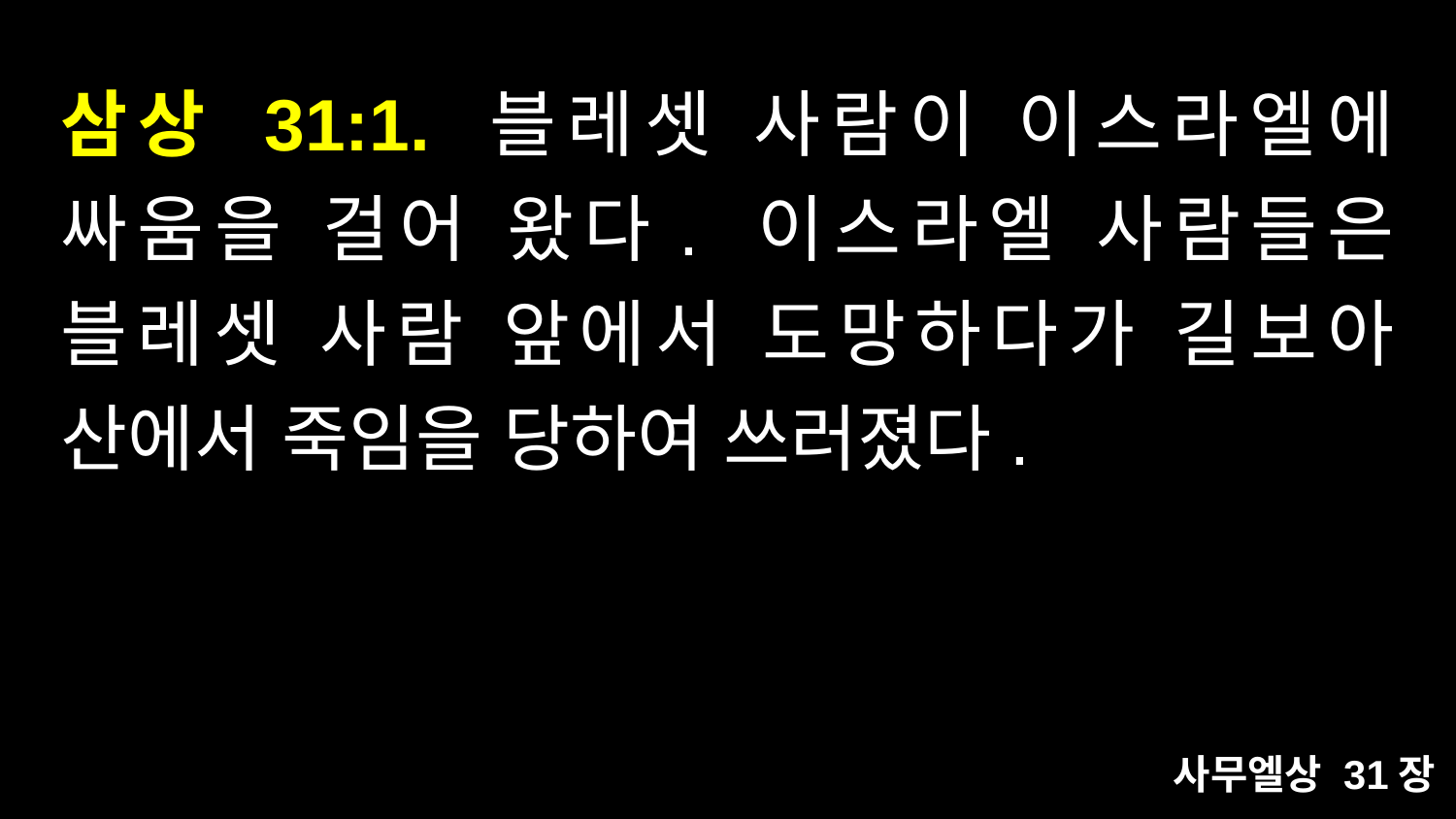

# 삼상 31:1. 블레셋 사람이 이스라엘에 싸움을 걸어 왔다. 이스라엘 사람들은 블레셋 사람 앞에서 도망하다가 길보아 산에서 죽임을 당하여 쓰러졌다.
사무엘상 31장